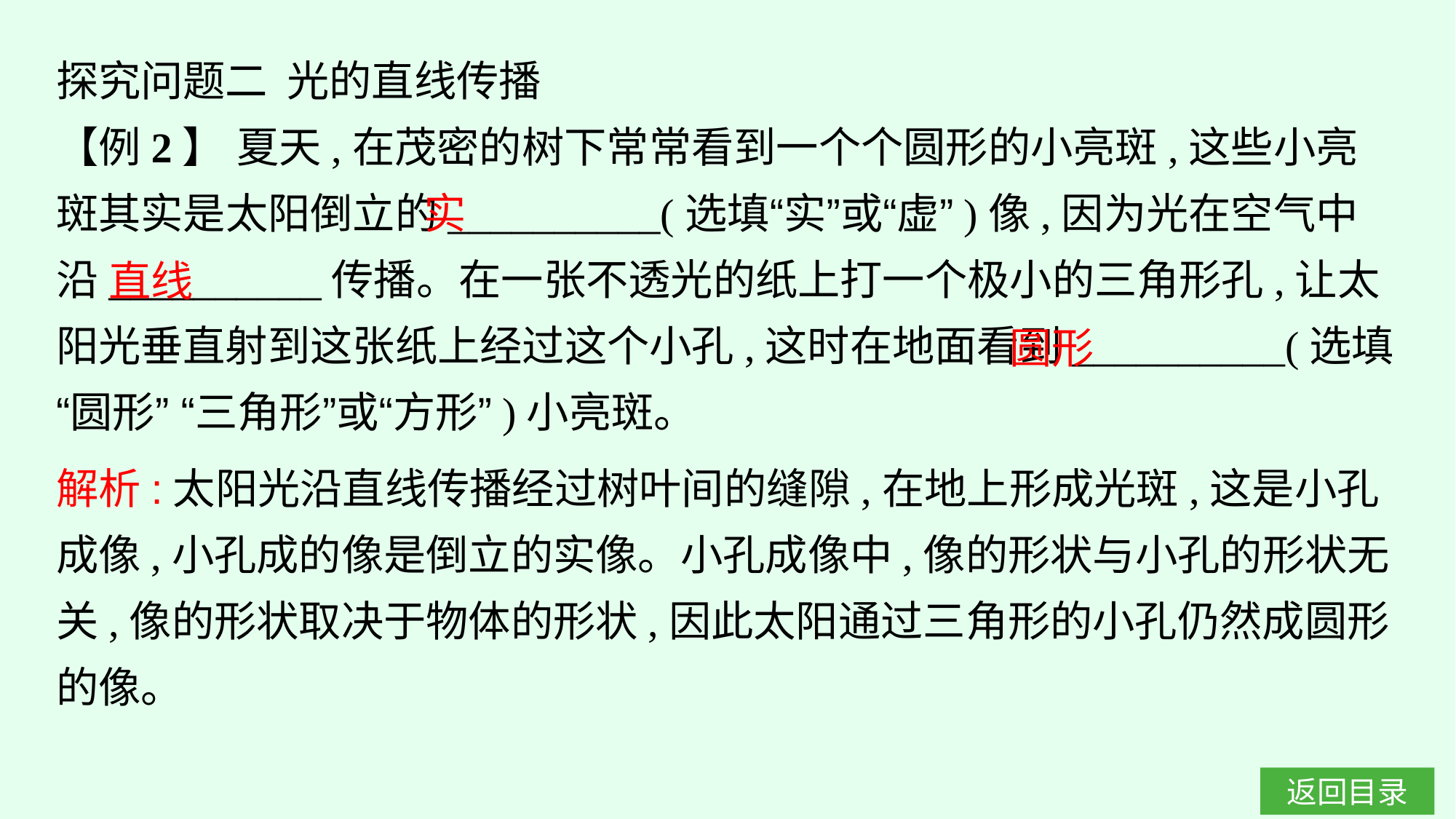

探究问题二  光的直线传播
【例2】 夏天,在茂密的树下常常看到一个个圆形的小亮斑,这些小亮斑其实是太阳倒立的__________(选填“实”或“虚”)像,因为光在空气中沿__________传播。在一张不透光的纸上打一个极小的三角形孔,让太阳光垂直射到这张纸上经过这个小孔,这时在地面看到__________(选填“圆形” “三角形”或“方形”)小亮斑。
实
直线
圆形
解析:太阳光沿直线传播经过树叶间的缝隙,在地上形成光斑,这是小孔成像,小孔成的像是倒立的实像。小孔成像中,像的形状与小孔的形状无关,像的形状取决于物体的形状,因此太阳通过三角形的小孔仍然成圆形的像。